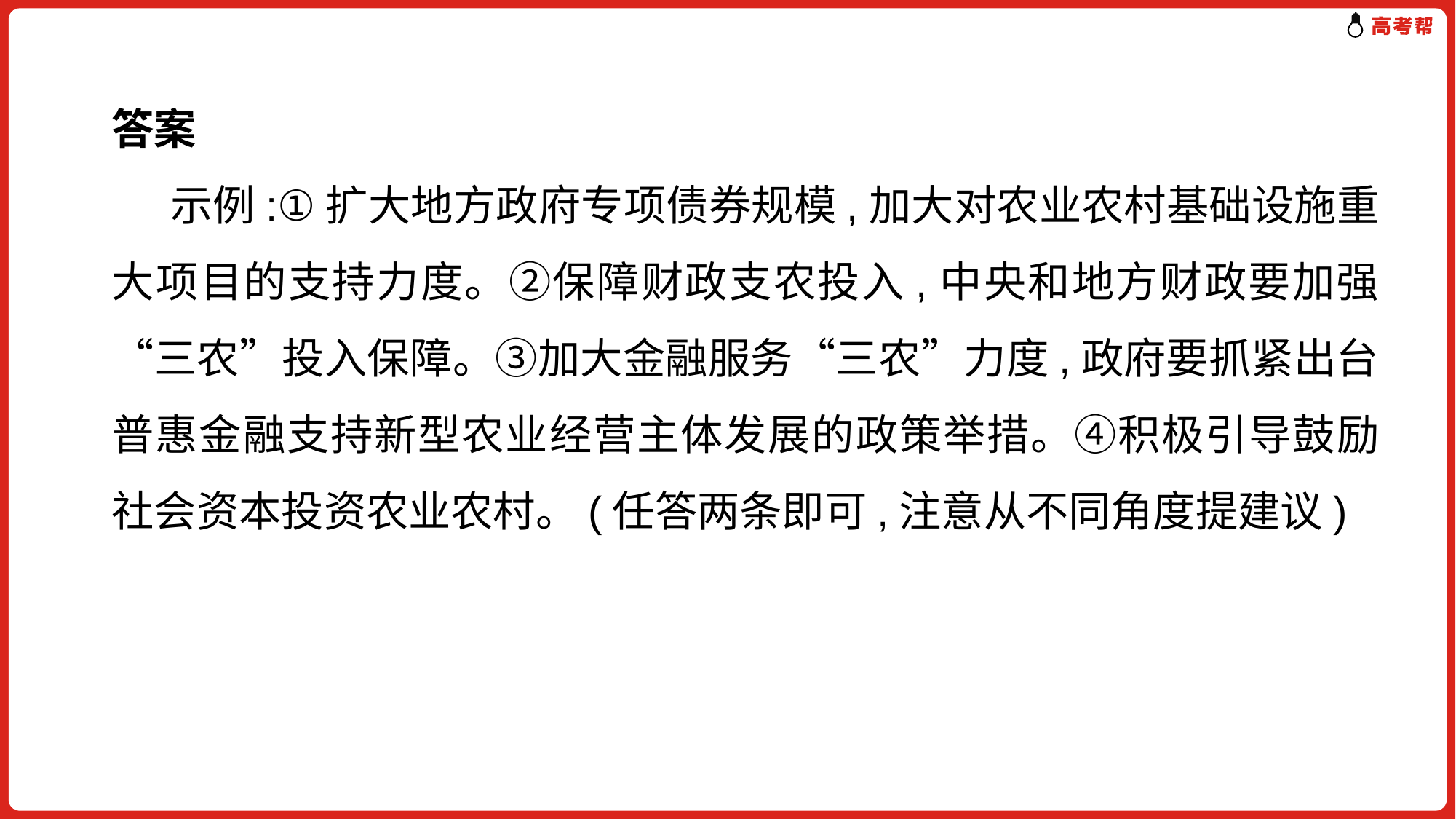

答案
     示例:①扩大地方政府专项债券规模,加大对农业农村基础设施重大项目的支持力度。②保障财政支农投入,中央和地方财政要加强“三农”投入保障。③加大金融服务“三农”力度,政府要抓紧出台普惠金融支持新型农业经营主体发展的政策举措。④积极引导鼓励社会资本投资农业农村。(任答两条即可,注意从不同角度提建议)